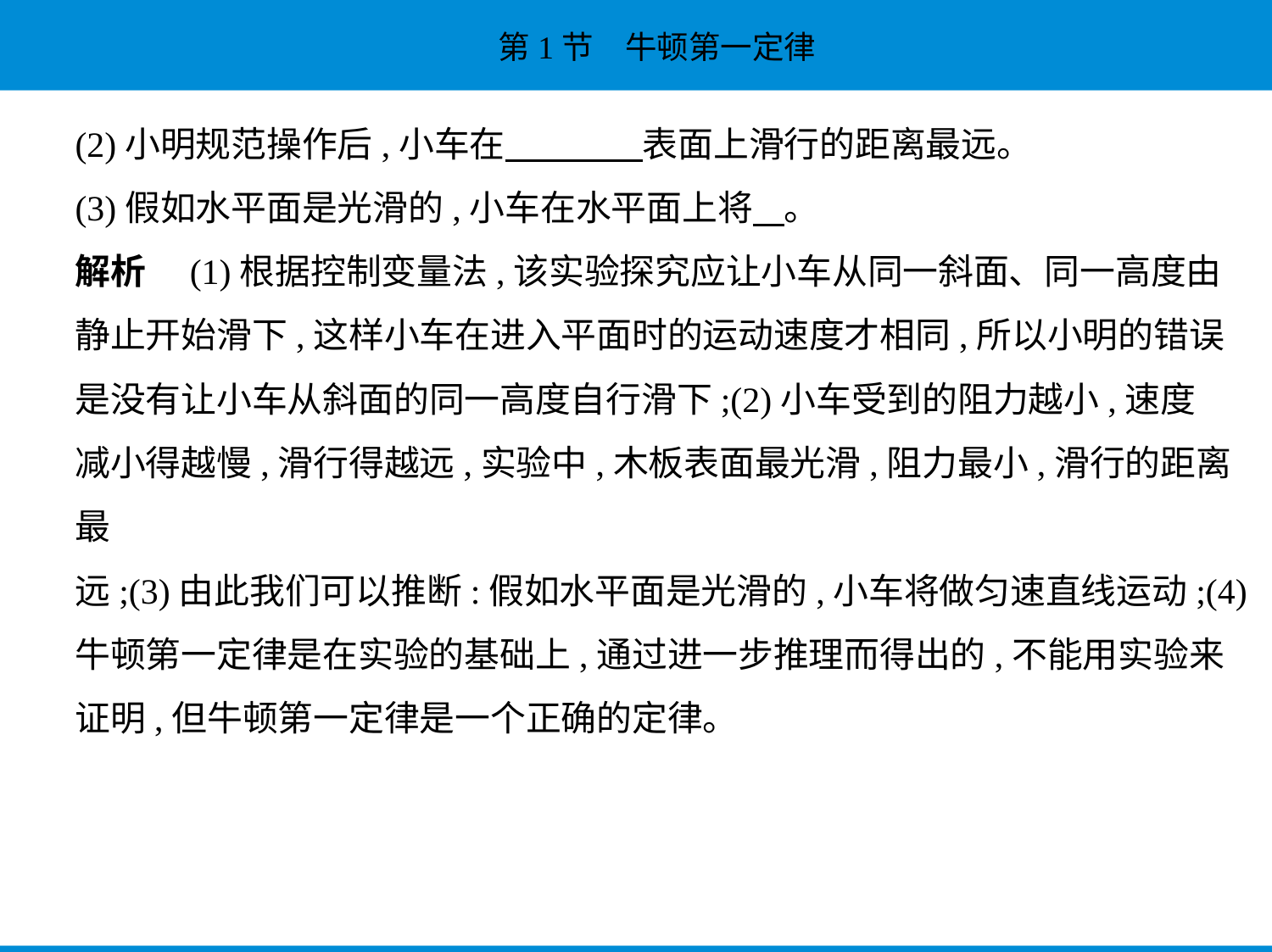

(2)小明规范操作后,小车在　　　    表面上滑行的距离最远。
(3)假如水平面是光滑的,小车在水平面上将    。
解析　(1)根据控制变量法,该实验探究应让小车从同一斜面、同一高度由
静止开始滑下,这样小车在进入平面时的运动速度才相同,所以小明的错误
是没有让小车从斜面的同一高度自行滑下;(2)小车受到的阻力越小,速度
减小得越慢,滑行得越远,实验中,木板表面最光滑,阻力最小,滑行的距离最
远;(3)由此我们可以推断:假如水平面是光滑的,小车将做匀速直线运动;(4)
牛顿第一定律是在实验的基础上,通过进一步推理而得出的,不能用实验来
证明,但牛顿第一定律是一个正确的定律。